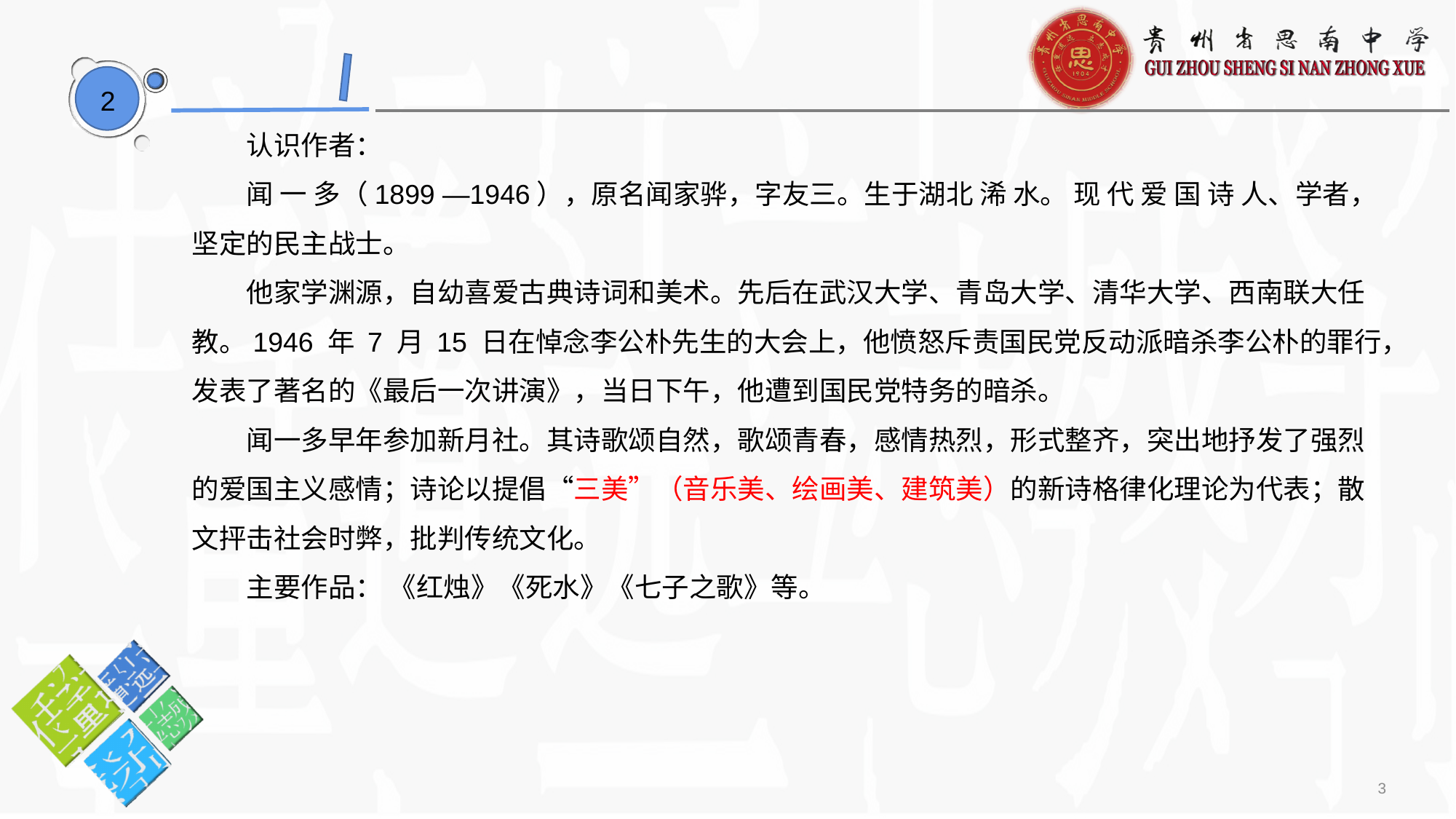

2
认识作者：
闻 一 多（1899 —1946），原名闻家骅，字友三。生于湖北 浠 水。 现 代 爱 国 诗 人、学者，坚定的民主战士。
他家学渊源，自幼喜爱古典诗词和美术。先后在武汉大学、青岛大学、清华大学、西南联大任教。1946 年 7 月 15 日在悼念李公朴先生的大会上，他愤怒斥责国民党反动派暗杀李公朴的罪行，发表了著名的《最后一次讲演》，当日下午，他遭到国民党特务的暗杀。
闻一多早年参加新月社。其诗歌颂自然，歌颂青春，感情热烈，形式整齐，突出地抒发了强烈的爱国主义感情；诗论以提倡“三美”（音乐美、绘画美、建筑美）的新诗格律化理论为代表；散文抨击社会时弊，批判传统文化。
主要作品： 《红烛》《死水》《七子之歌》等。